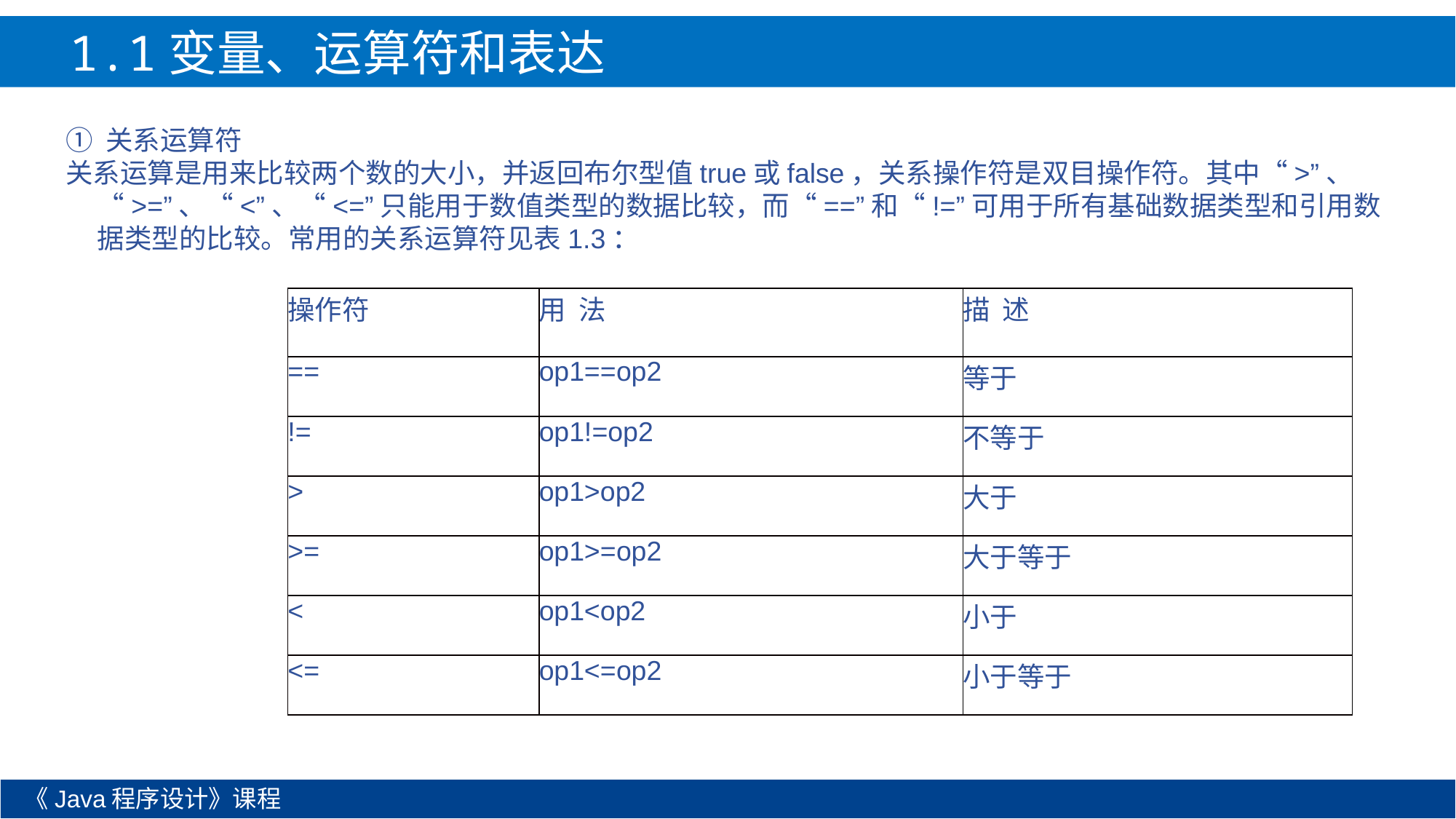

1.1变量、运算符和表达式
① 关系运算符
关系运算是用来比较两个数的大小，并返回布尔型值true或false，关系操作符是双目操作符。其中“>”、“>=”、“<”、“<=”只能用于数值类型的数据比较，而“==”和“!=”可用于所有基础数据类型和引用数据类型的比较。常用的关系运算符见表1.3：
| 操作符 | 用 法 | 描 述 |
| --- | --- | --- |
| == | op1==op2 | 等于 |
| != | op1!=op2 | 不等于 |
| > | op1>op2 | 大于 |
| >= | op1>=op2 | 大于等于 |
| < | op1<op2 | 小于 |
| <= | op1<=op2 | 小于等于 |
《Java程序设计》课程